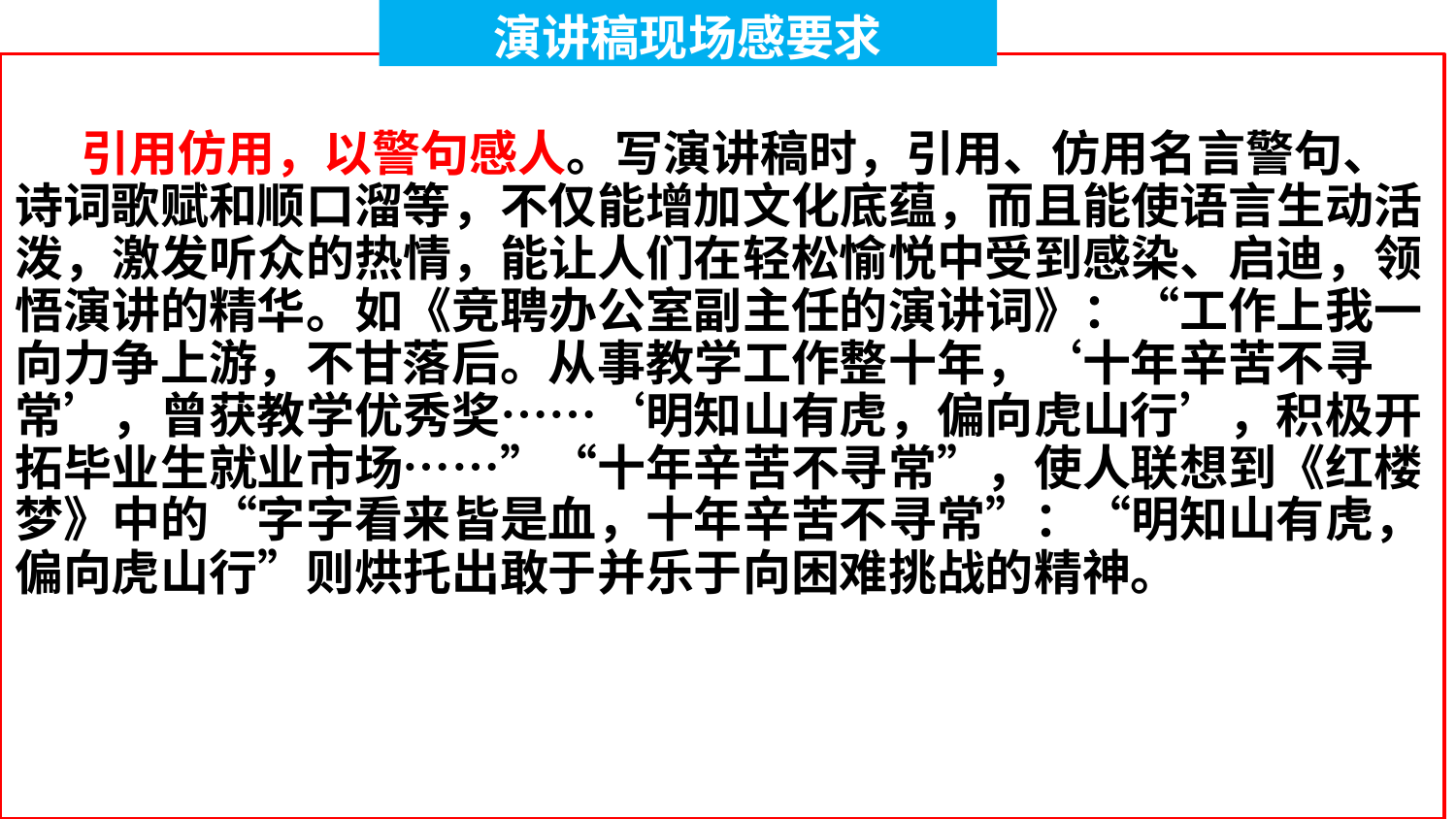

演讲稿现场感要求

     引用仿用，以警句感人。写演讲稿时，引用、仿用名言警句、诗词歌赋和顺口溜等，不仅能增加文化底蕴，而且能使语言生动活泼，激发听众的热情，能让人们在轻松愉悦中受到感染、启迪，领悟演讲的精华。如《竞聘办公室副主任的演讲词》：“工作上我一向力争上游，不甘落后。从事教学工作整十年，‘十年辛苦不寻常’，曾获教学优秀奖……‘明知山有虎，偏向虎山行’，积极开拓毕业生就业市场……”“十年辛苦不寻常”，使人联想到《红楼梦》中的“字字看来皆是血，十年辛苦不寻常”：“明知山有虎，偏向虎山行”则烘托出敢于并乐于向困难挑战的精神。